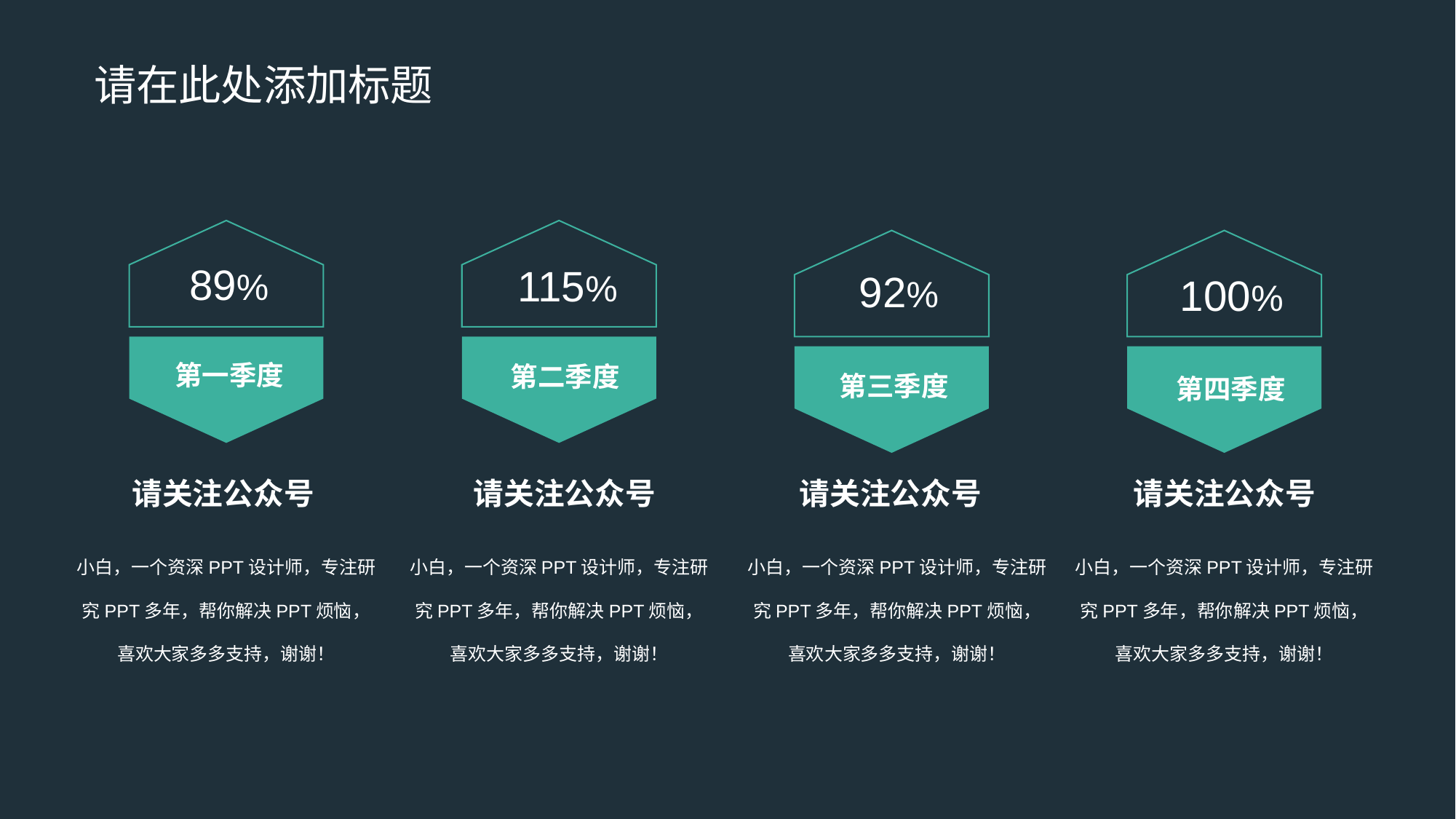

请在此处添加标题

89%
115%
92%
100%

第一季度
第二季度
第三季度
第四季度
请关注公众号
请关注公众号
请关注公众号
请关注公众号
小白，一个资深PPT设计师，专注研究PPT多年，帮你解决PPT烦恼，喜欢大家多多支持，谢谢！
小白，一个资深PPT设计师，专注研究PPT多年，帮你解决PPT烦恼，喜欢大家多多支持，谢谢！
小白，一个资深PPT设计师，专注研究PPT多年，帮你解决PPT烦恼，喜欢大家多多支持，谢谢！
小白，一个资深PPT设计师，专注研究PPT多年，帮你解决PPT烦恼，喜欢大家多多支持，谢谢！